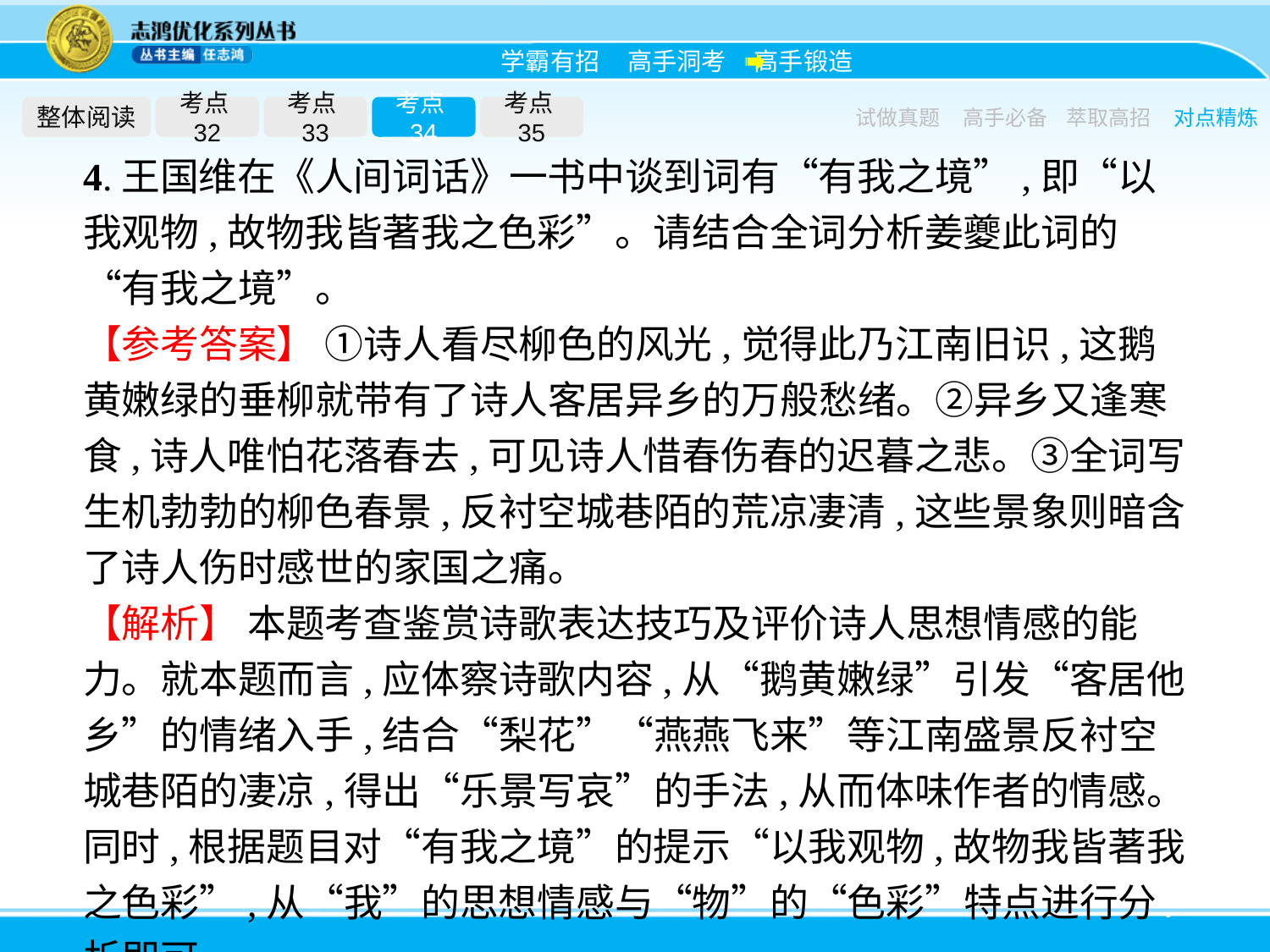

整体阅读
考点32
考点33
考点34
考点35
试做真题
高手必备
萃取高招
对点精炼
4.王国维在《人间词话》一书中谈到词有“有我之境”,即“以我观物,故物我皆著我之色彩”。请结合全词分析姜夔此词的“有我之境”。
【参考答案】 ①诗人看尽柳色的风光,觉得此乃江南旧识,这鹅黄嫩绿的垂柳就带有了诗人客居异乡的万般愁绪。②异乡又逢寒食,诗人唯怕花落春去,可见诗人惜春伤春的迟暮之悲。③全词写生机勃勃的柳色春景,反衬空城巷陌的荒凉凄清,这些景象则暗含了诗人伤时感世的家国之痛。
【解析】 本题考查鉴赏诗歌表达技巧及评价诗人思想情感的能力。就本题而言,应体察诗歌内容,从“鹅黄嫩绿”引发“客居他乡”的情绪入手,结合“梨花”“燕燕飞来”等江南盛景反衬空城巷陌的凄凉,得出“乐景写哀”的手法,从而体味作者的情感。同时,根据题目对“有我之境”的提示“以我观物,故物我皆著我之色彩”,从“我”的思想情感与“物”的“色彩”特点进行分析即可。